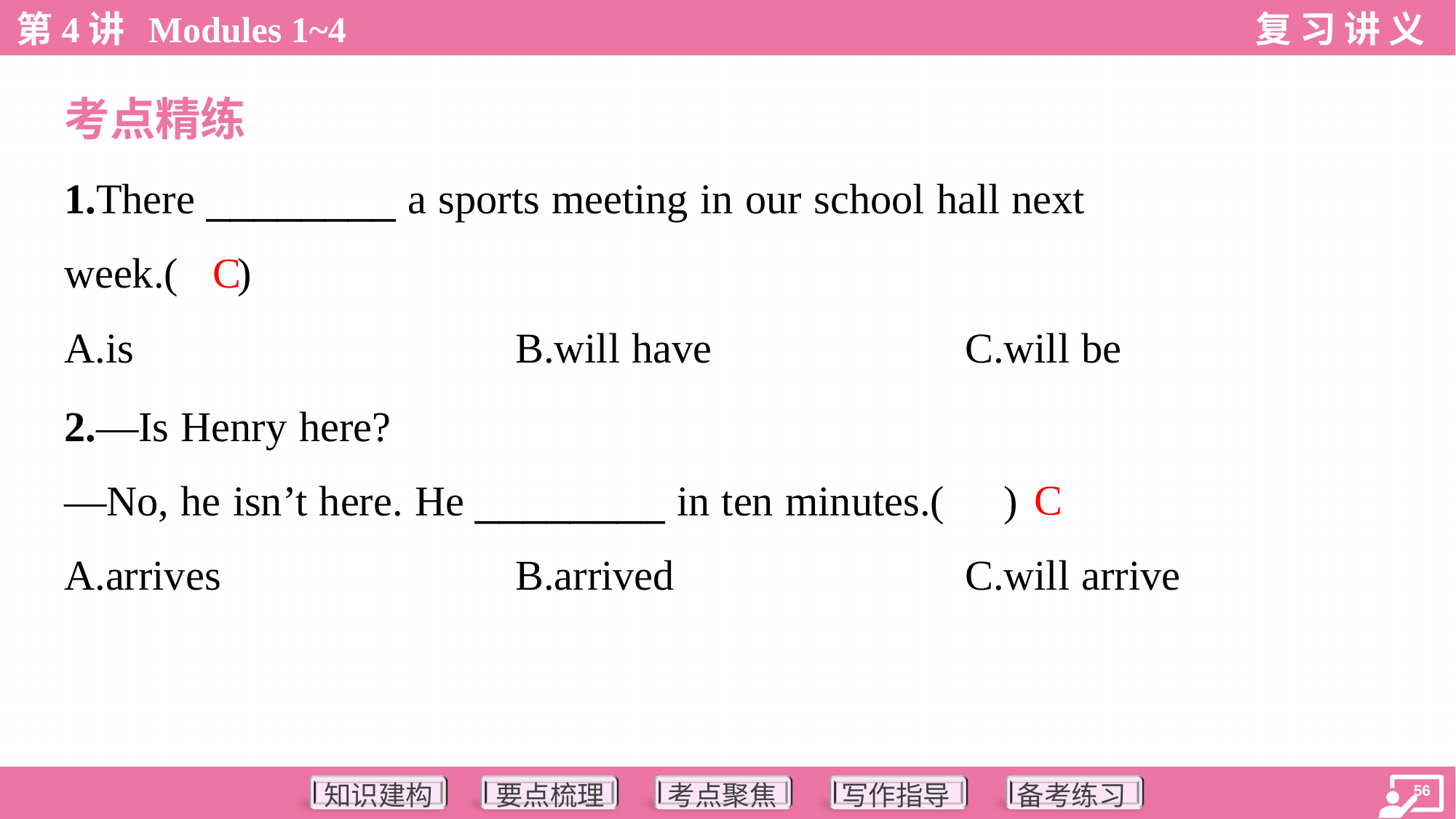

考点精练
1.There ________ a sports meeting in our school hall next
week.(     )
C
A.is	B.will have	C.will be
2.—Is Henry here?
—No, he isn’t here. He ________ in ten minutes.(     )
C
A.arrives	B.arrived	C.will arrive